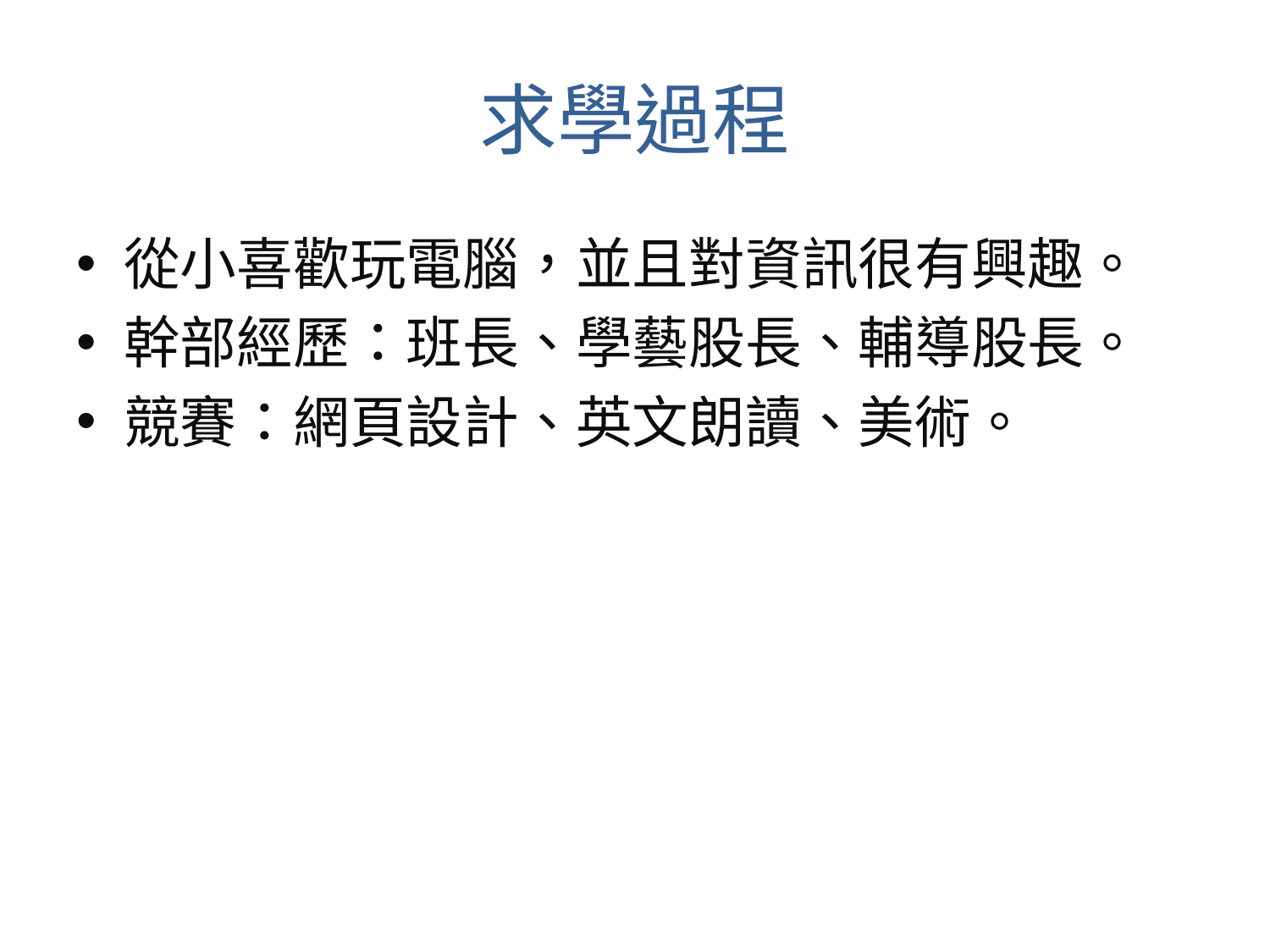

# 求學過程
從小喜歡玩電腦，並且對資訊很有興趣。
幹部經歷：班長、學藝股長、輔導股長。
競賽：網頁設計、英文朗讀、美術。